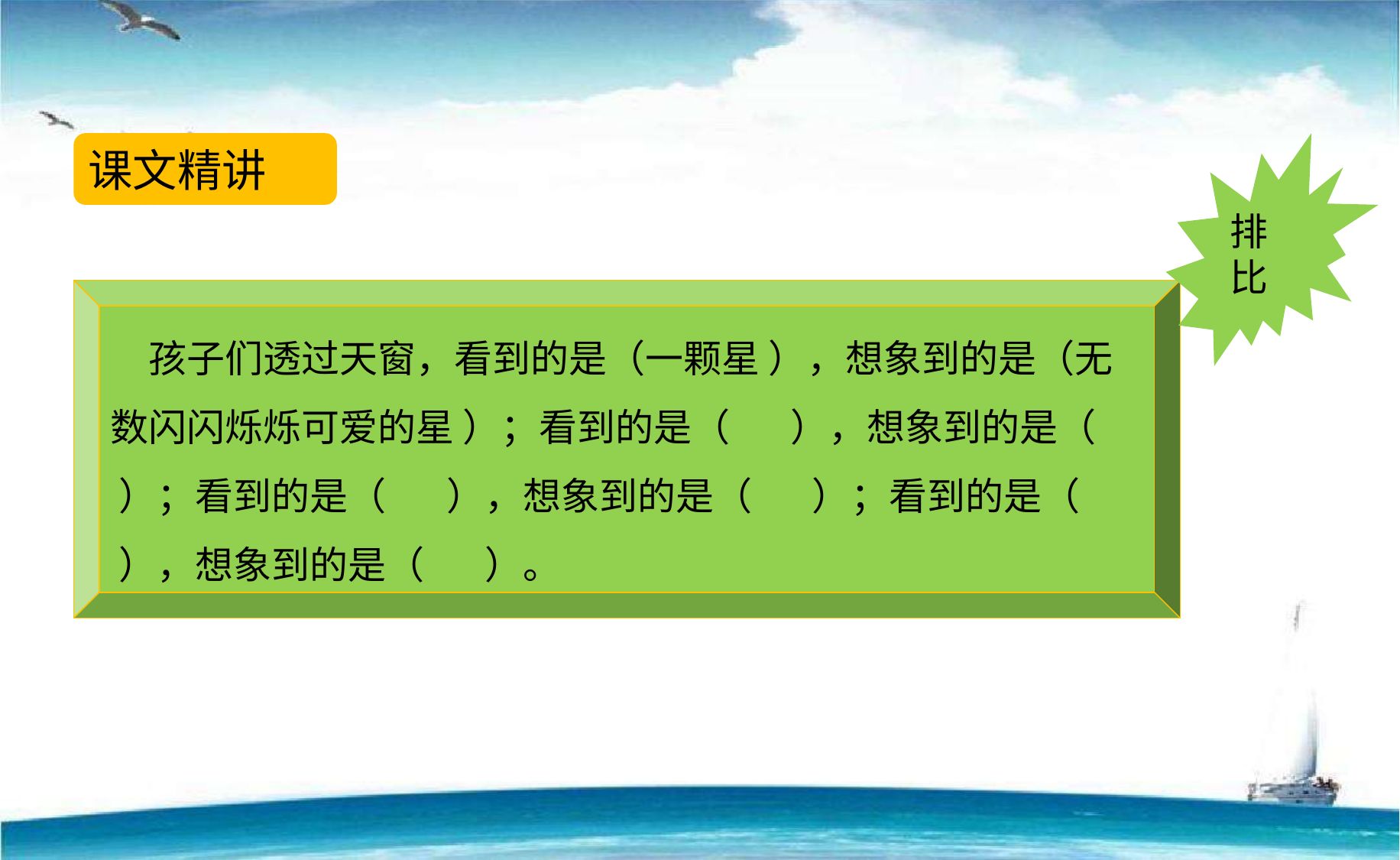

课文精讲
排比
孩子们透过天窗，看到的是（一颗星 ），想象到的是（无数闪闪烁烁可爱的星 ）；看到的是（       ），想象到的是（       ）；看到的是（       ），想象到的是（       ）；看到的是（       ），想象到的是（       ）。